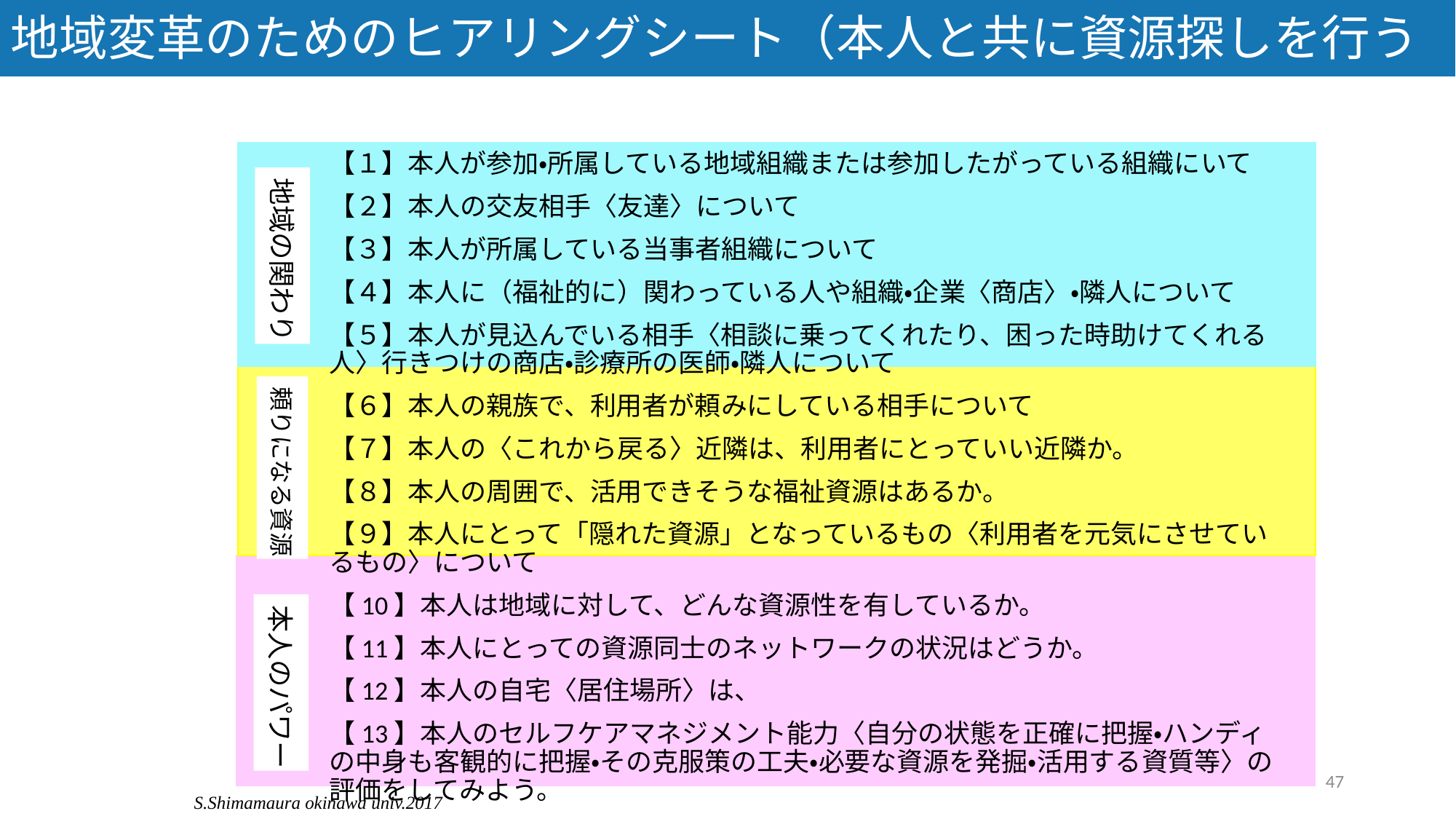

地域変革のためのヒアリングシート（本人と共に資源探しを行う
#

【１】本人が参加・所属している地域組織または参加したがっている組織にいて
【２】本人の交友相手〈友達〉について
【３】本人が所属している当事者組織について
【４】本人に（福祉的に）関わっている人や組織・企業〈商店〉・隣人について
【５】本人が見込んでいる相手〈相談に乗ってくれたり、困った時助けてくれる人〉行きつけの商店・診療所の医師・隣人について
【６】本人の親族で、利用者が頼みにしている相手について
【７】本人の〈これから戻る〉近隣は、利用者にとっていい近隣か。
【８】本人の周囲で、活用できそうな福祉資源はあるか。
【９】本人にとって「隠れた資源」となっているもの〈利用者を元気にさせているもの〉について
【10】本人は地域に対して、どんな資源性を有しているか。
【11】本人にとっての資源同士のネットワークの状況はどうか。
【12】本人の自宅〈居住場所〉は、
【13】本人のセルフケアマネジメント能力〈自分の状態を正確に把握・ハンディの中身も客観的に把握・その克服策の工夫・必要な資源を発掘・活用する資質等〉の評価をしてみよう。
地域の関わり

頼りになる資源

本人のパワー
47
S.Shimamaura okinawa univ.2017